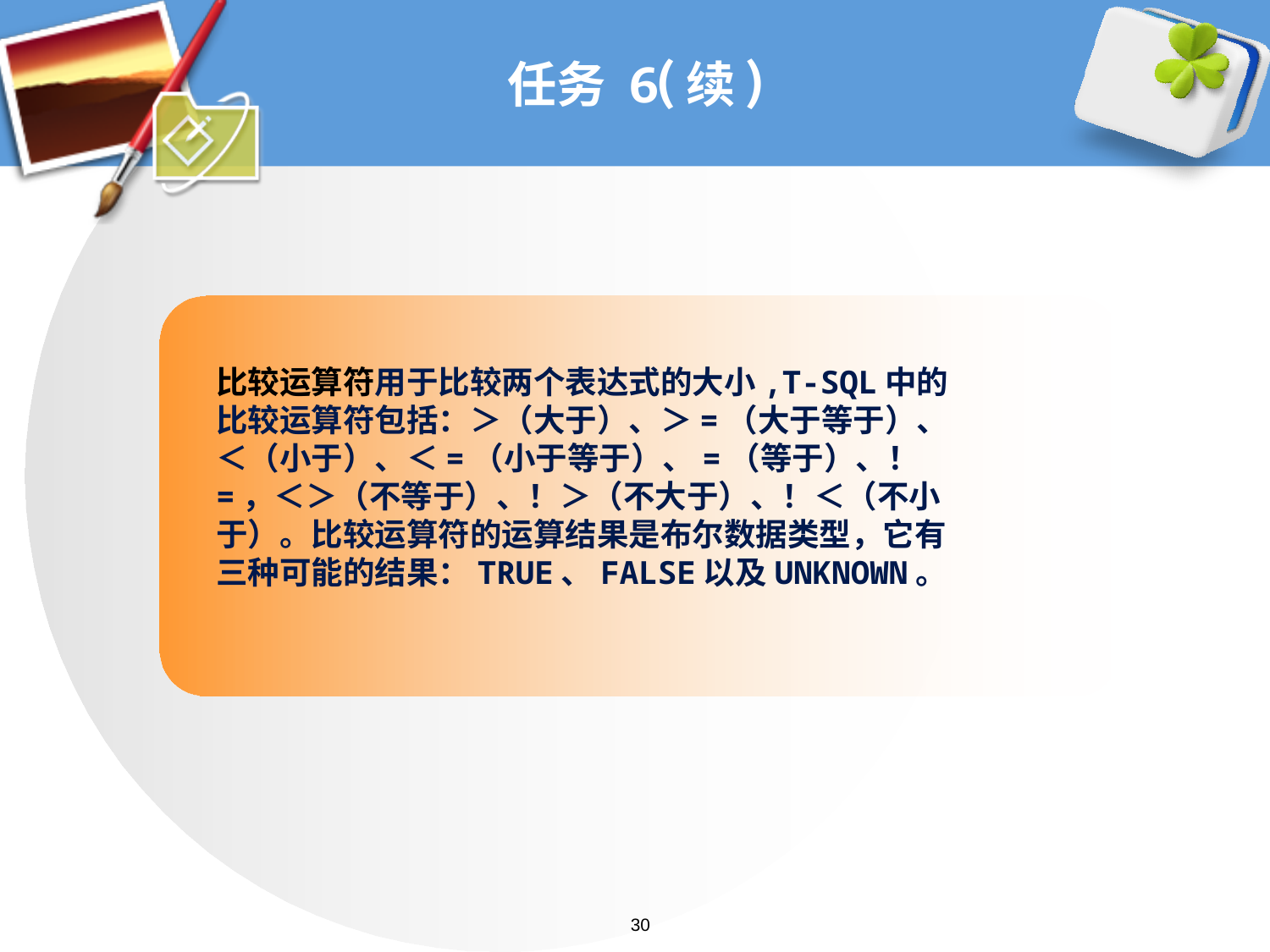

# 任务 6(续)

比较运算符用于比较两个表达式的大小,T-SQL中的比较运算符包括：＞（大于）、＞=（大于等于）、＜（小于）、＜=（小于等于）、=（等于）、！=，＜＞（不等于）、！＞（不大于）、！＜（不小于）。比较运算符的运算结果是布尔数据类型，它有三种可能的结果：TRUE、FALSE以及UNKNOWN。
30